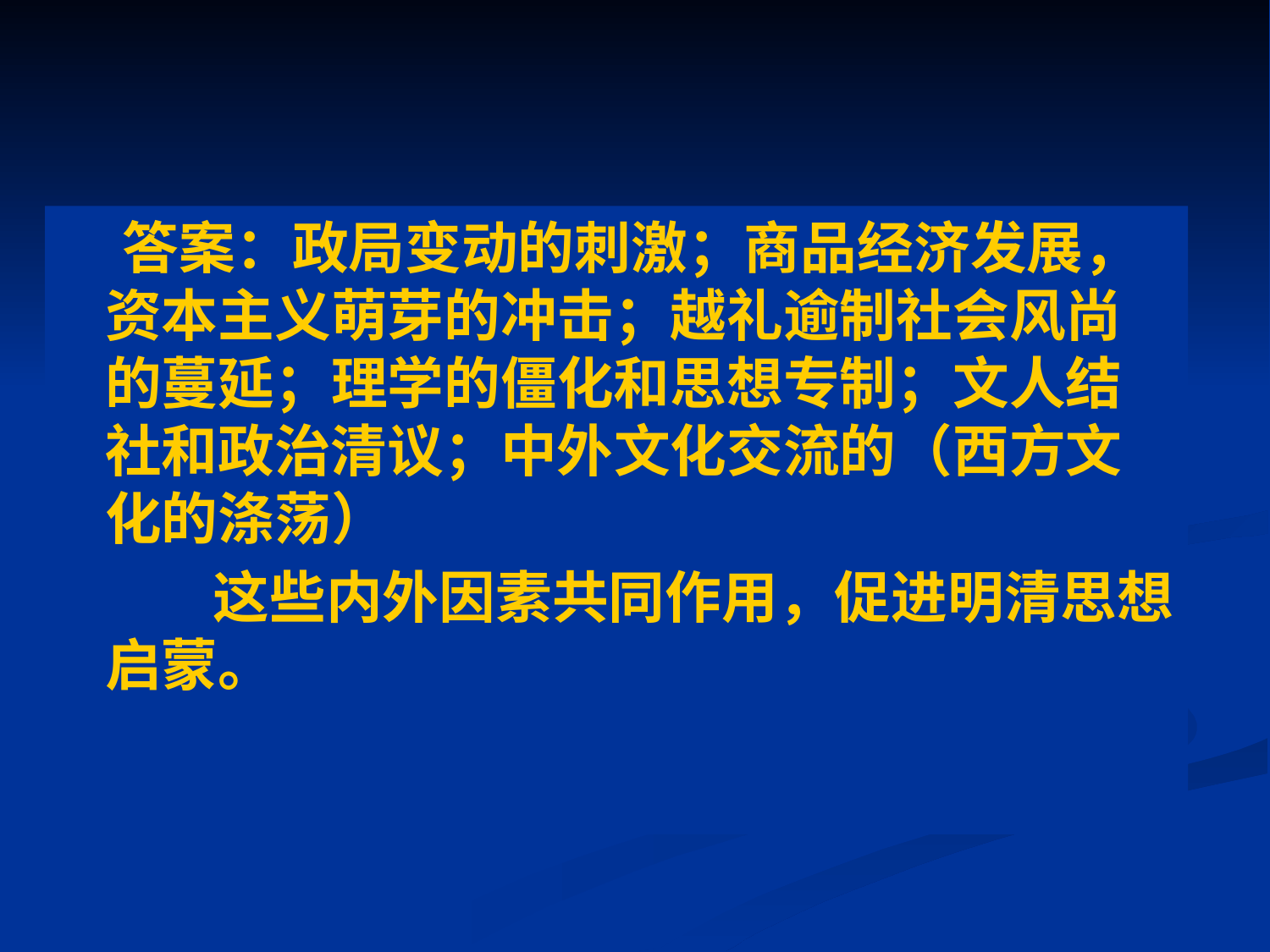

答案：政局变动的刺激；商品经济发展，资本主义萌芽的冲击；越礼逾制社会风尚的蔓延；理学的僵化和思想专制；文人结社和政治清议；中外文化交流的（西方文化的涤荡）
           这些内外因素共同作用，促进明清思想启蒙。